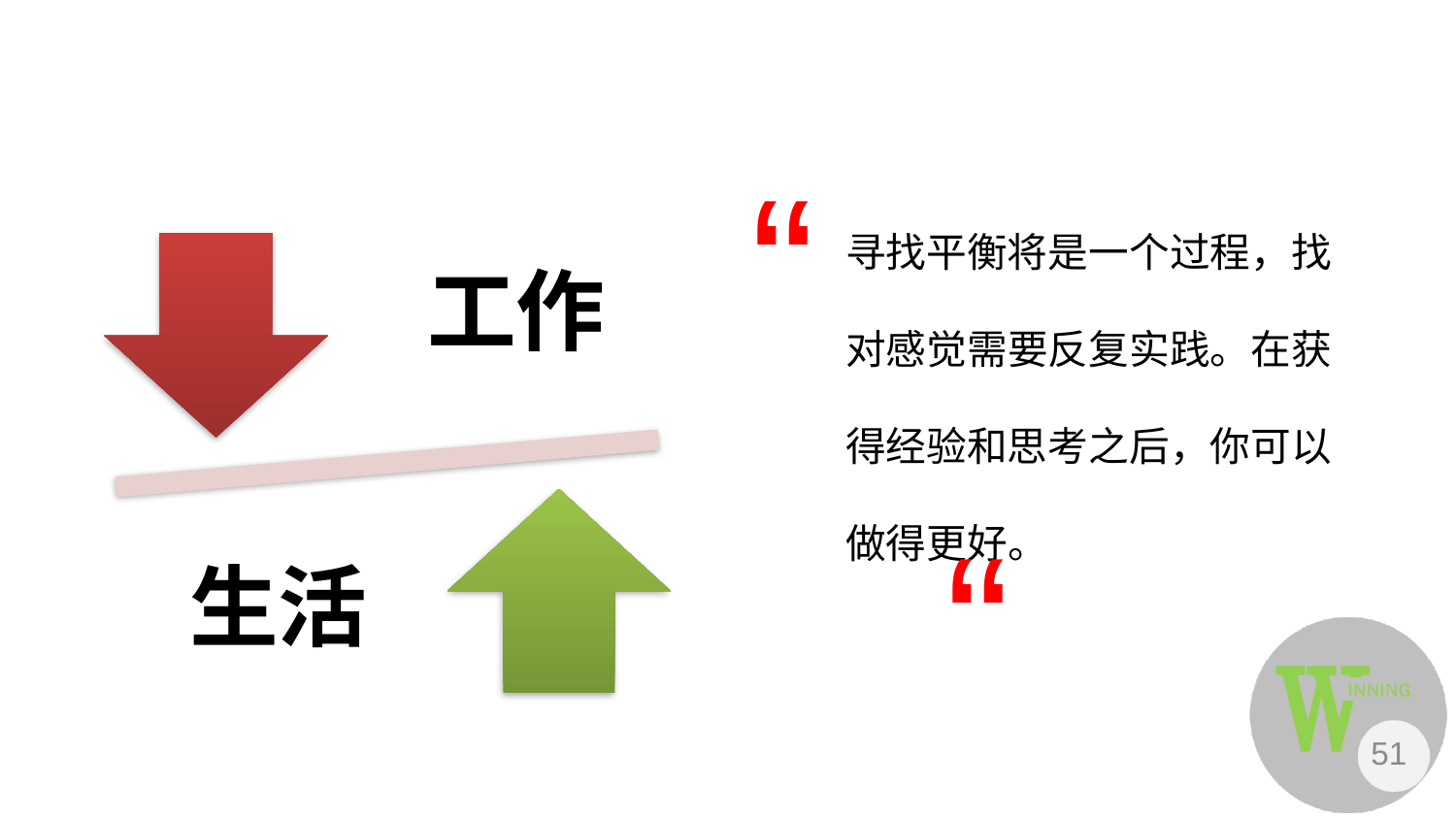

“
寻找平衡将是一个过程，找对感觉需要反复实践。在获得经验和思考之后，你可以做得更好。
工作

生活
“
51